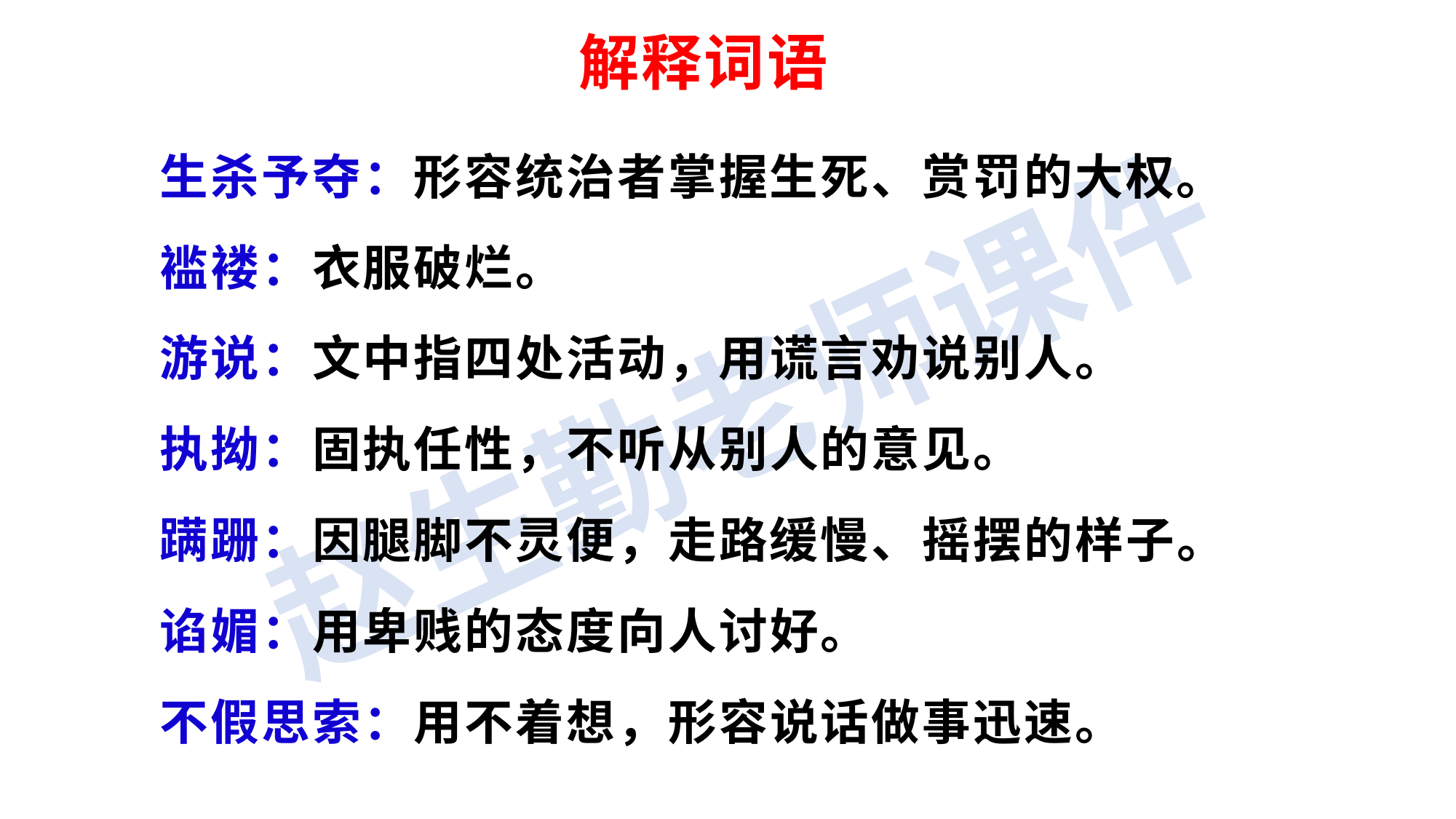

解释词语
生杀予夺：形容统治者掌握生死、赏罚的大权。
褴褛：衣服破烂。
游说：文中指四处活动，用谎言劝说别人。
执拗：固执任性，不听从别人的意见。
蹒跚：因腿脚不灵便，走路缓慢、摇摆的样子。
谄媚：用卑贱的态度向人讨好。
不假思索：用不着想，形容说话做事迅速。